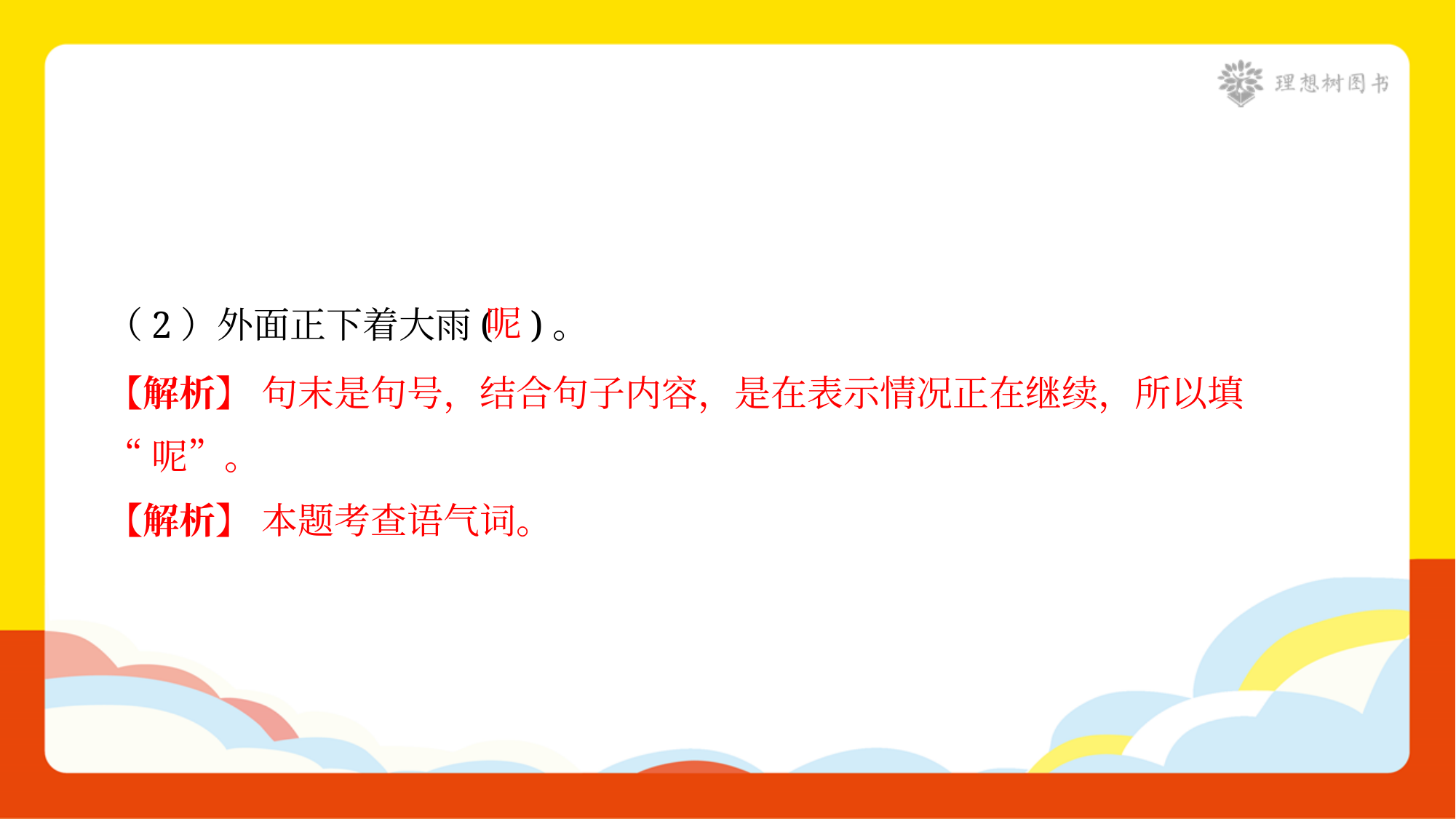

呢
（2）外面正下着大雨(    )。
【解析】 句末是句号，结合句子内容，是在表示情况正在继续，所以填
“呢”。
【解析】 本题考查语气词。